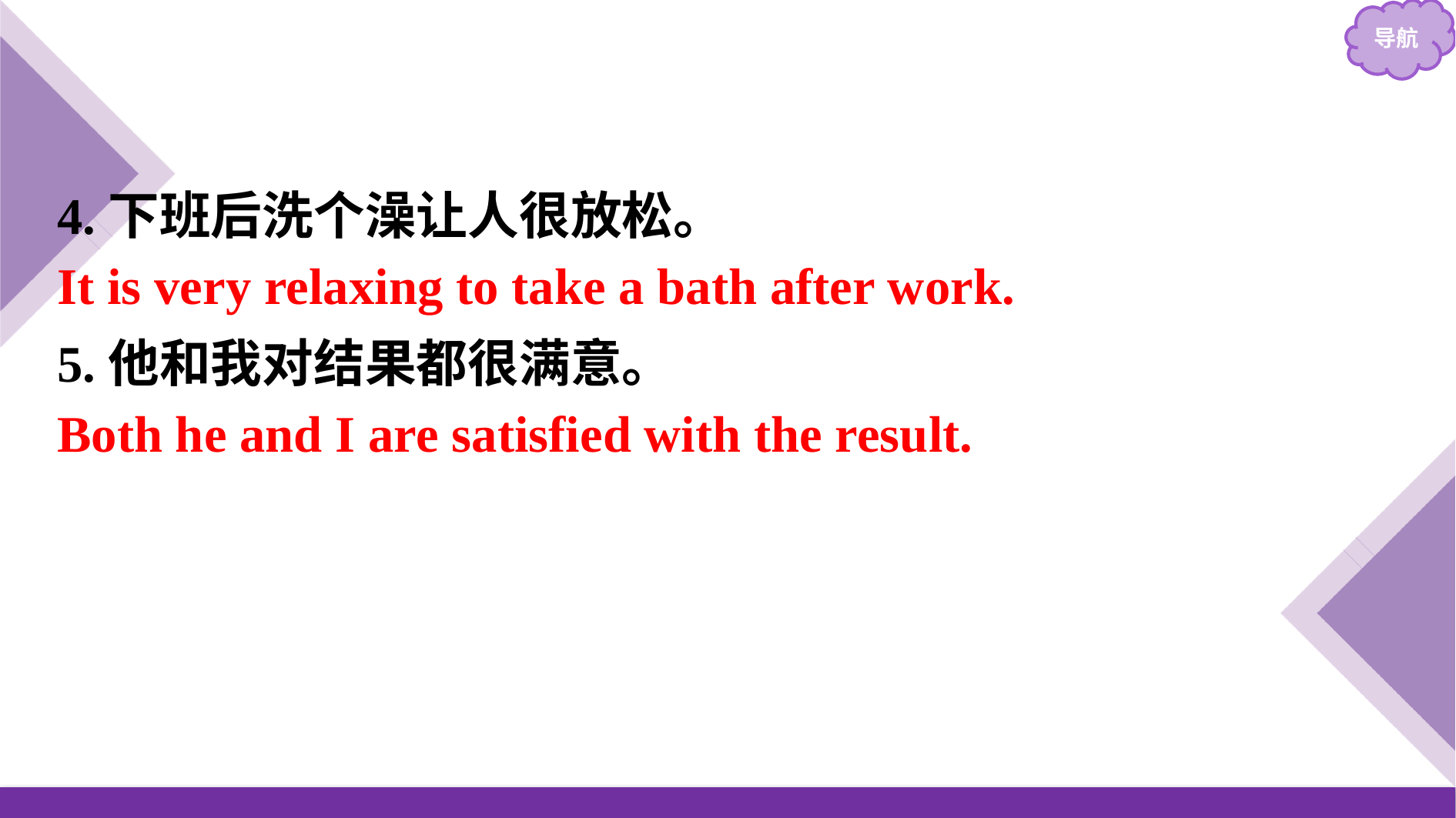

4.下班后洗个澡让人很放松。

5.他和我对结果都很满意。
It is very relaxing to take a bath after work.

Both he and I are satisfied with the result.